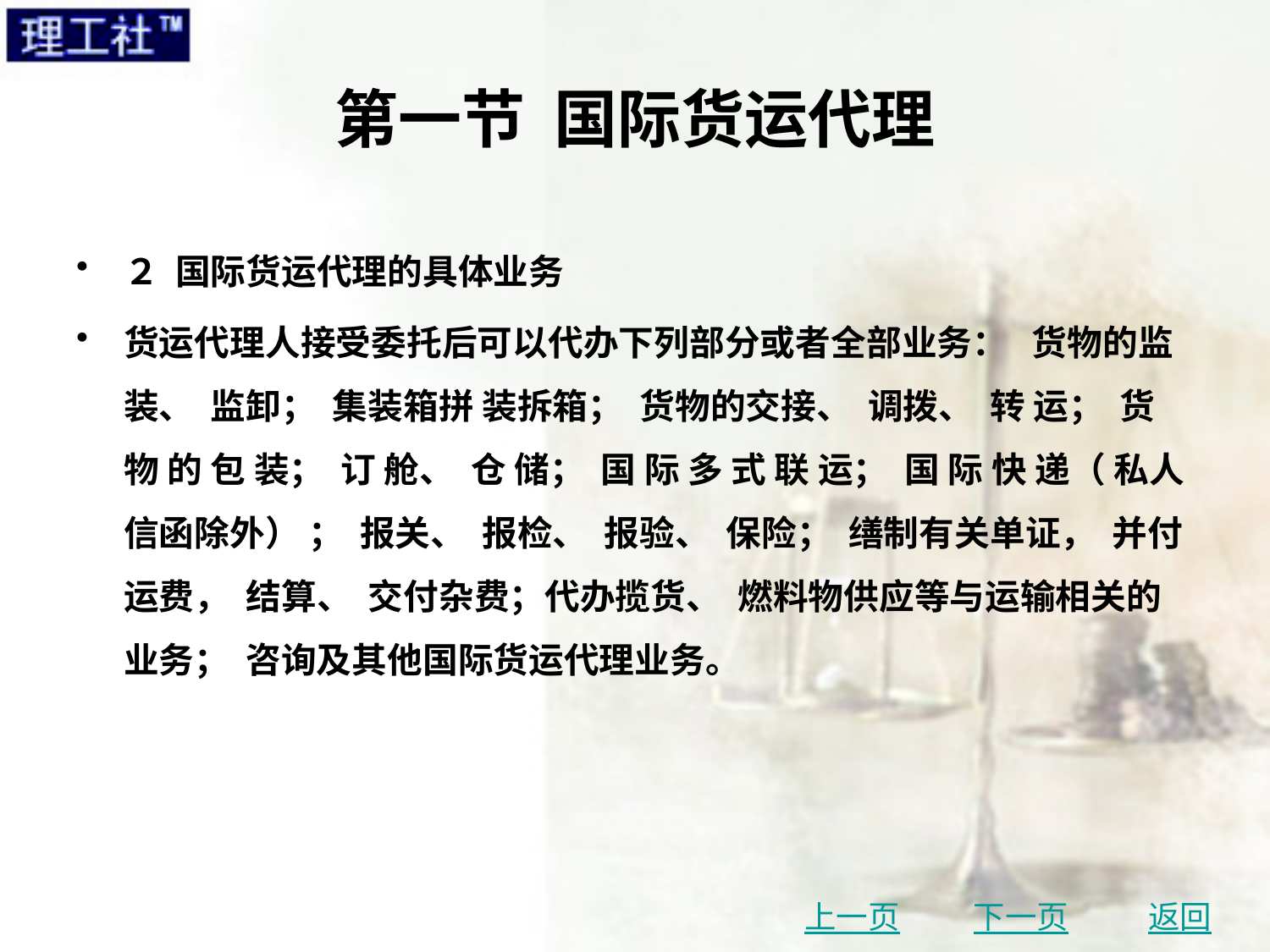

# 第一节  国际货运代理
２  国际货运代理的具体业务
货运代理人接受委托后可以代办下列部分或者全部业务：   货物的监装、  监卸；  集装箱拼 装拆箱；  货物的交接、  调拨、  转 运；  货 物 的 包 装；  订 舱、  仓 储；  国 际 多 式 联 运；  国 际 快 递（ 私人信函除外） ；  报关、  报检、  报验、  保险；  缮制有关单证，  并付运费，  结算、  交付杂费；代办揽货、  燃料物供应等与运输相关的业务；  咨询及其他国际货运代理业务。

上一页
下一页
返回